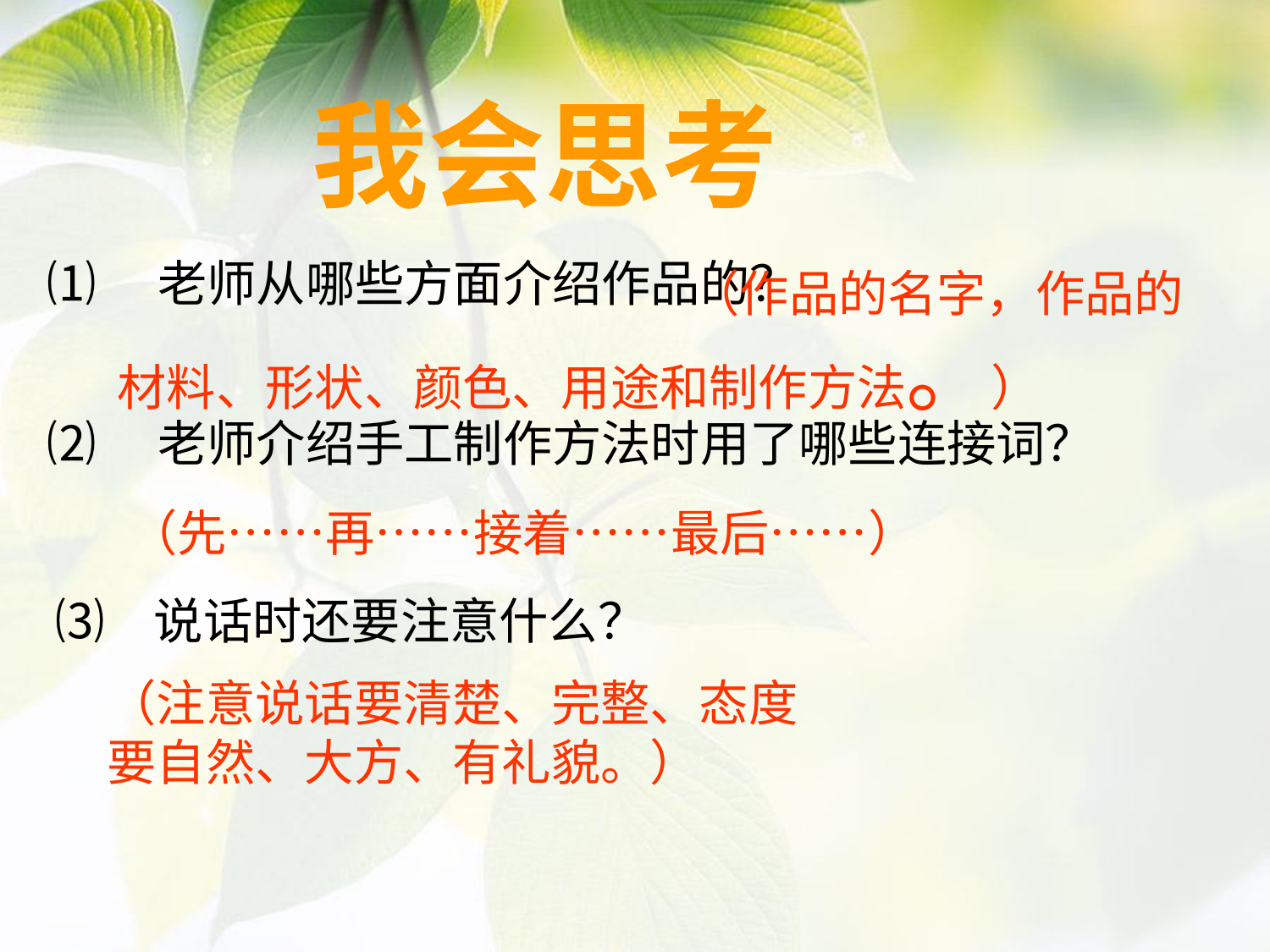

我会思考
⑴　老师从哪些方面介绍作品的？
                                                   （作品的名字，作品的材料、形状、颜色、用途和制作方法。）
⑵　老师介绍手工制作方法时用了哪些连接词？
（先……再……接着……最后……）
　⑶　说话时还要注意什么？
（注意说话要清楚、完整、态度要自然、大方、有礼貌。）